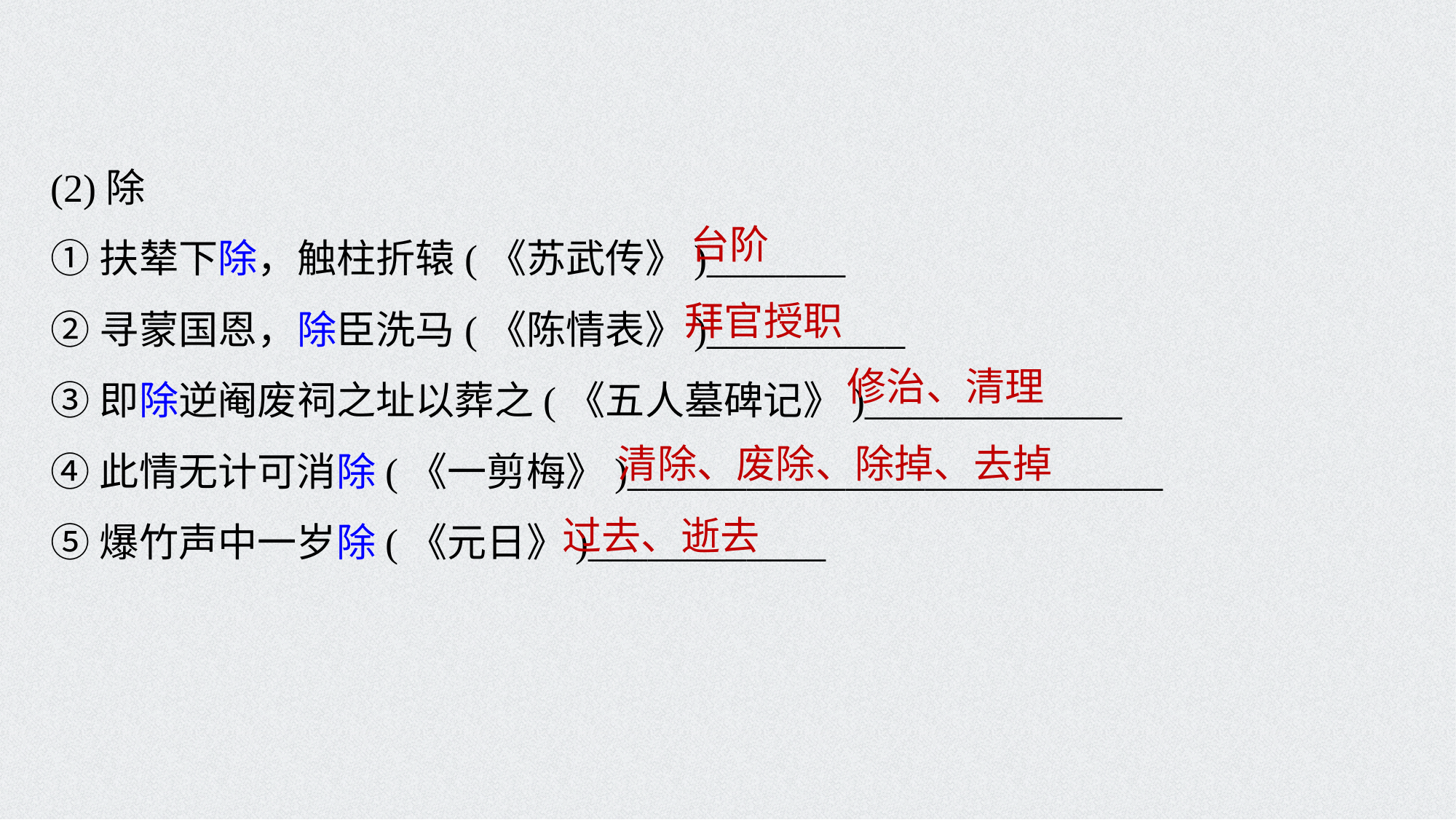

(2)除
①扶辇下除，触柱折辕(《苏武传》)_______
②寻蒙国恩，除臣洗马(《陈情表》)__________
③即除逆阉废祠之址以葬之(《五人墓碑记》)_____________
④此情无计可消除(《一剪梅》)___________________________
⑤爆竹声中一岁除(《元日》)____________
台阶
拜官授职
修治、清理
清除、废除、除掉、去掉
过去、逝去